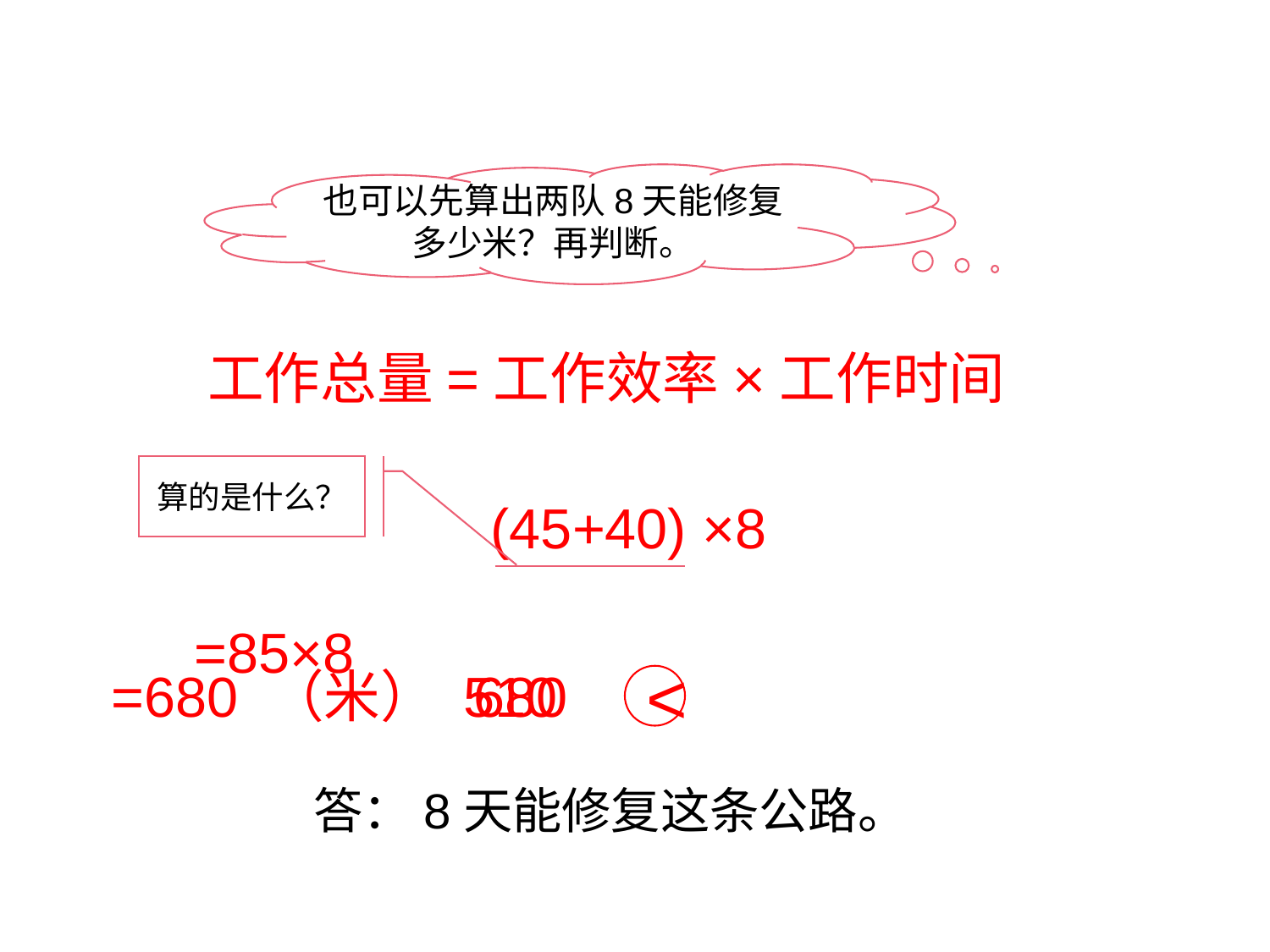

也可以先算出两队8天能修复多少米？再判断。
工作总量=工作效率×工作时间
算的是什么？
                    (45+40) ×8
=85×8
      =680 （米） 510

                 680
<
 答：8天能修复这条公路。